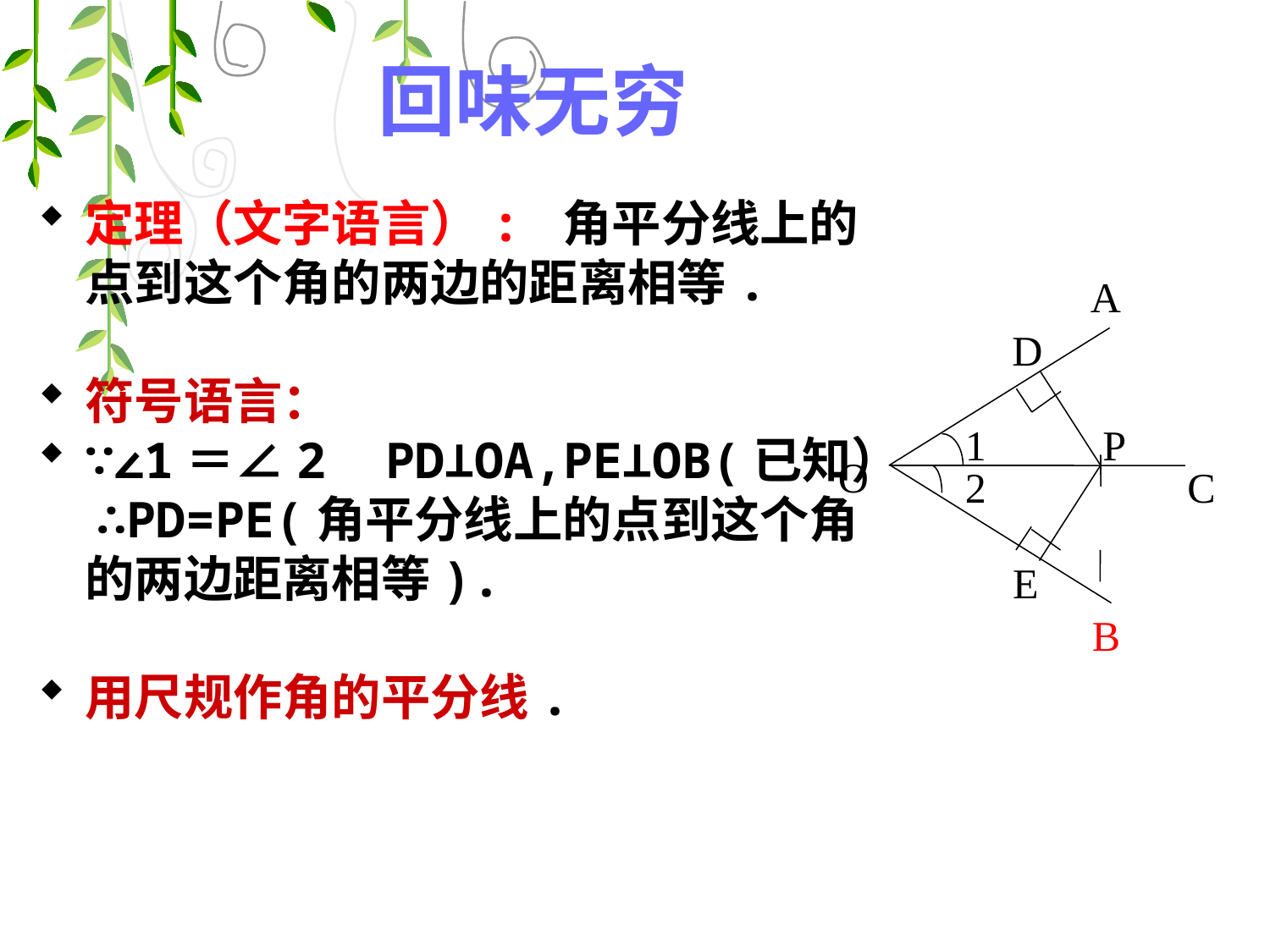

# 回味无穷
定理（文字语言）: 角平分线上的点到这个角的两边的距离相等.

符号语言：
∵∠1＝∠2  PD⊥OA,PE⊥OB(已知）
  ∴PD=PE(角平分线上的点到这个角的两边距离相等).

用尺规作角的平分线.
A

1
P

O
2

C

B
D
E